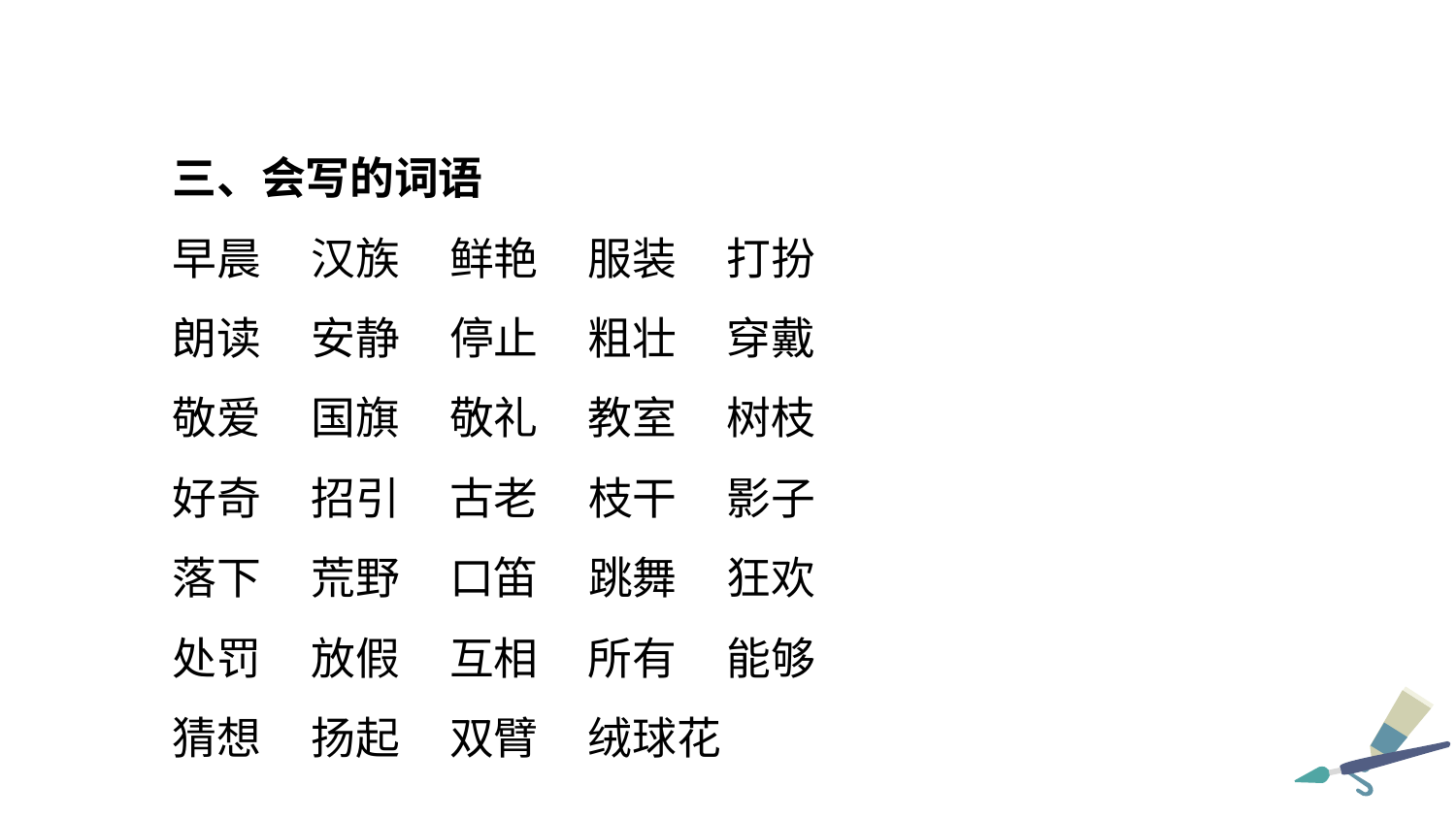

三、会写的词语
早晨     汉族     鲜艳     服装     打扮
朗读     安静     停止     粗壮     穿戴
敬爱     国旗     敬礼     教室     树枝
好奇     招引     古老     枝干     影子
落下     荒野     口笛     跳舞     狂欢
处罚     放假     互相     所有     能够
猜想     扬起     双臂     绒球花